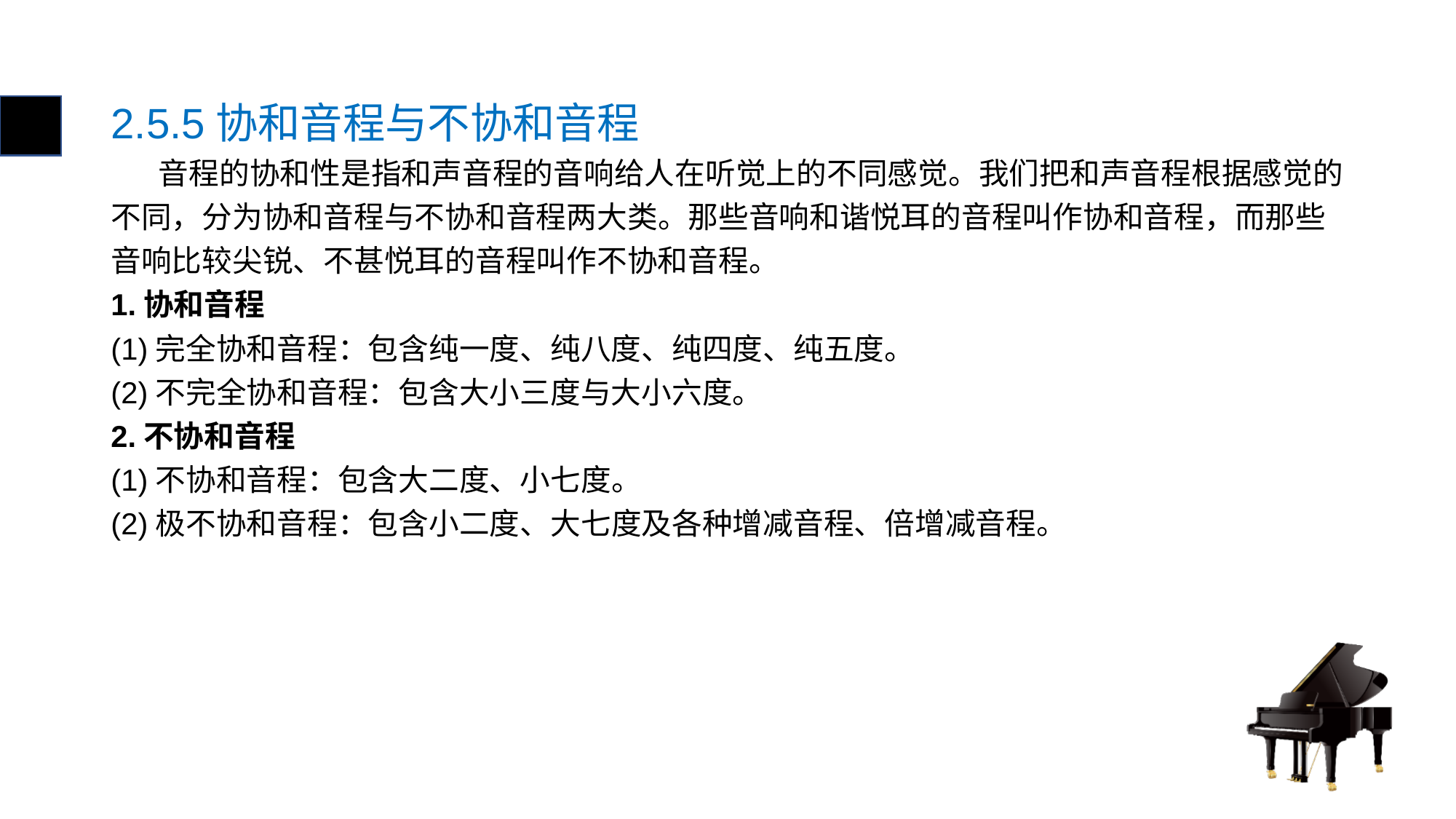

# 2.5.5协和音程与不协和音程
      音程的协和性是指和声音程的音响给人在听觉上的不同感觉。我们把和声音程根据感觉的不同，分为协和音程与不协和音程两大类。那些音响和谐悦耳的音程叫作协和音程，而那些音响比较尖锐、不甚悦耳的音程叫作不协和音程。
1.协和音程
(1)完全协和音程：包含纯一度、纯八度、纯四度、纯五度。
(2)不完全协和音程：包含大小三度与大小六度。
2.不协和音程
(1)不协和音程：包含大二度、小七度。
(2)极不协和音程：包含小二度、大七度及各种增减音程、倍增减音程。